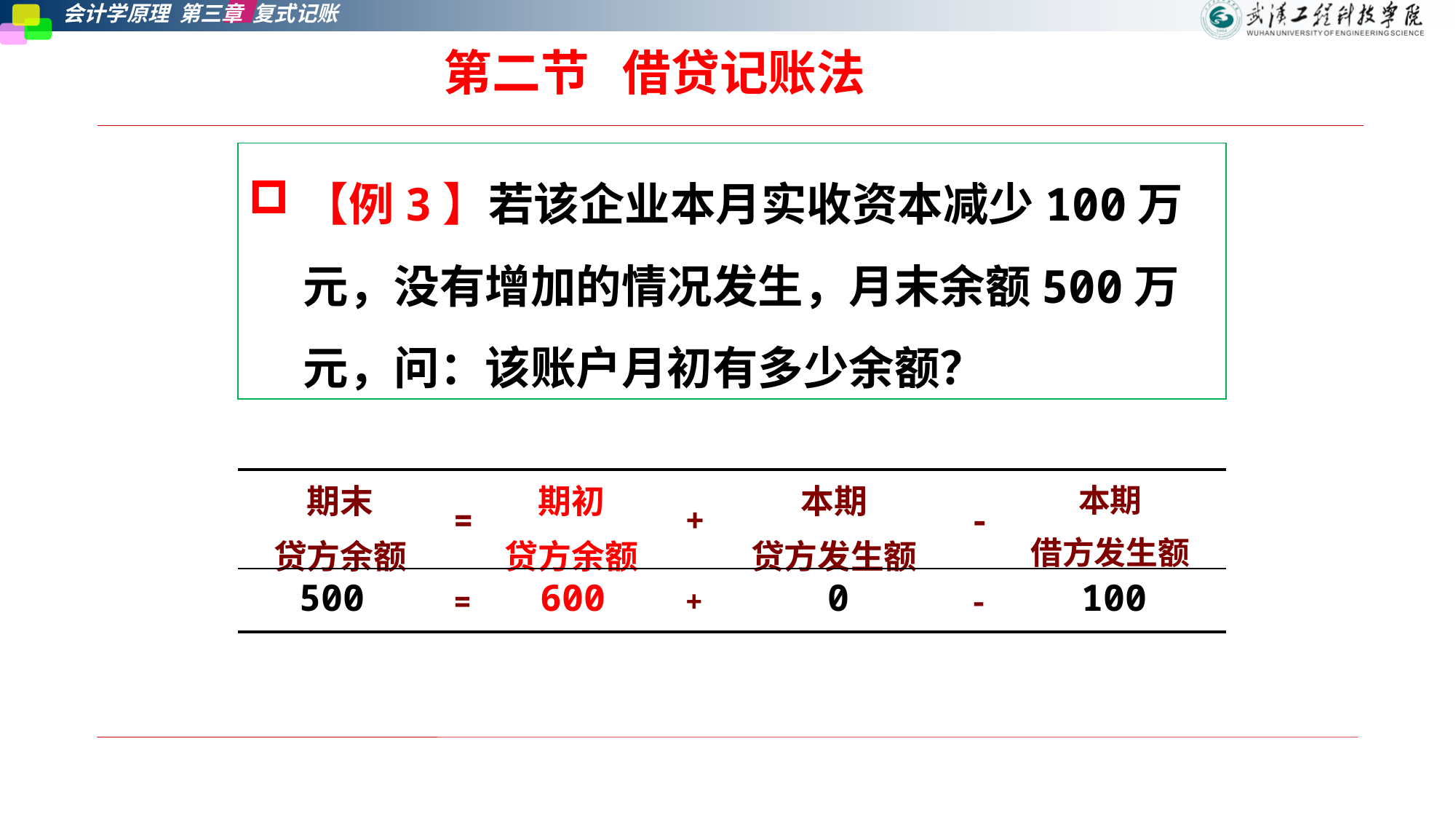

第二节   借贷记账法
【例3】若该企业本月实收资本减少100万元，没有增加的情况发生，月末余额500万元，问：该账户月初有多少余额？
| 期末 贷方余额 | = | 期初 贷方余额 | + | 本期 贷方发生额 | - | 本期 借方发生额 |
| --- | --- | --- | --- | --- | --- | --- |
|  | = |  | + |  | - |  |
500
600
0
100